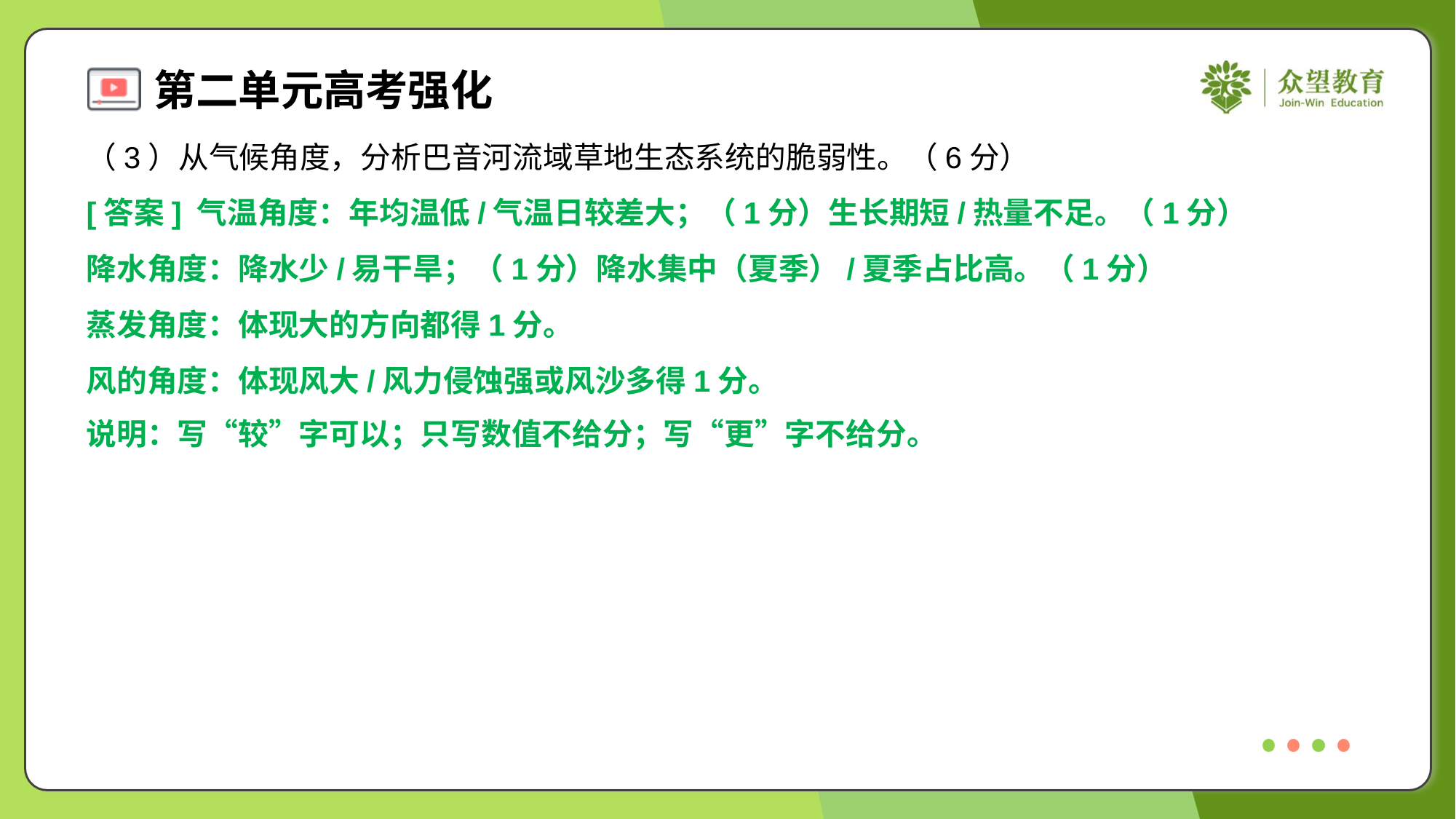

（3）从气候角度，分析巴音河流域草地生态系统的脆弱性。（6分）
[答案] 气温角度：年均温低/气温日较差大；（1分）生长期短/热量不足。（1分）
降水角度：降水少/易干旱；（1分）降水集中（夏季）/夏季占比高。（1分）
蒸发角度：体现大的方向都得1分。
风的角度：体现风大/风力侵蚀强或风沙多得1分。
说明：写“较”字可以；只写数值不给分；写“更”字不给分。